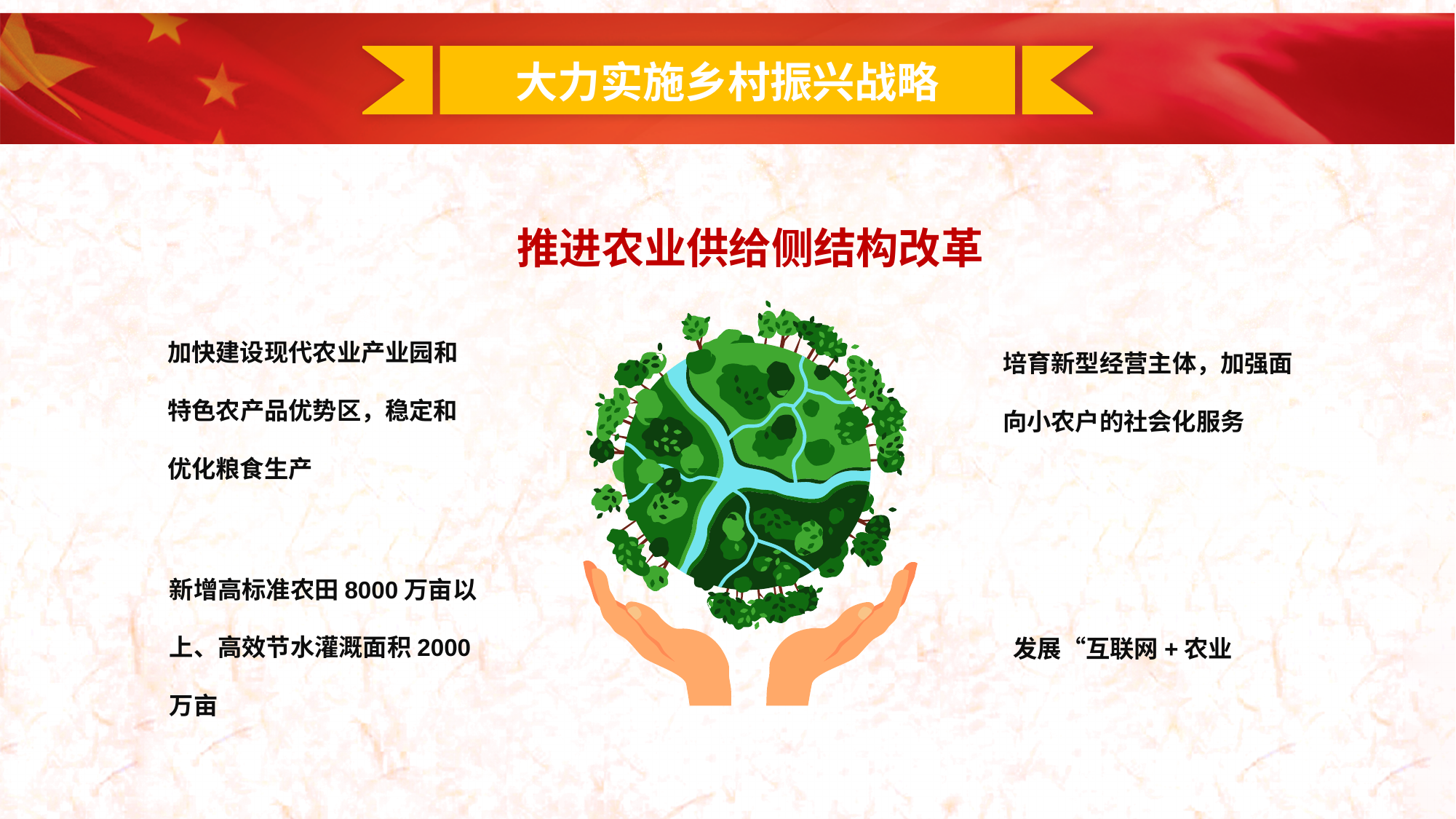

大力实施乡村振兴战略
推进农业供给侧结构改革

加快建设现代农业产业园和特色农产品优势区，稳定和优化粮食生产
培育新型经营主体，加强面向小农户的社会化服务
新增高标准农田8000万亩以上、高效节水灌溉面积2000万亩
发展“互联网+农业